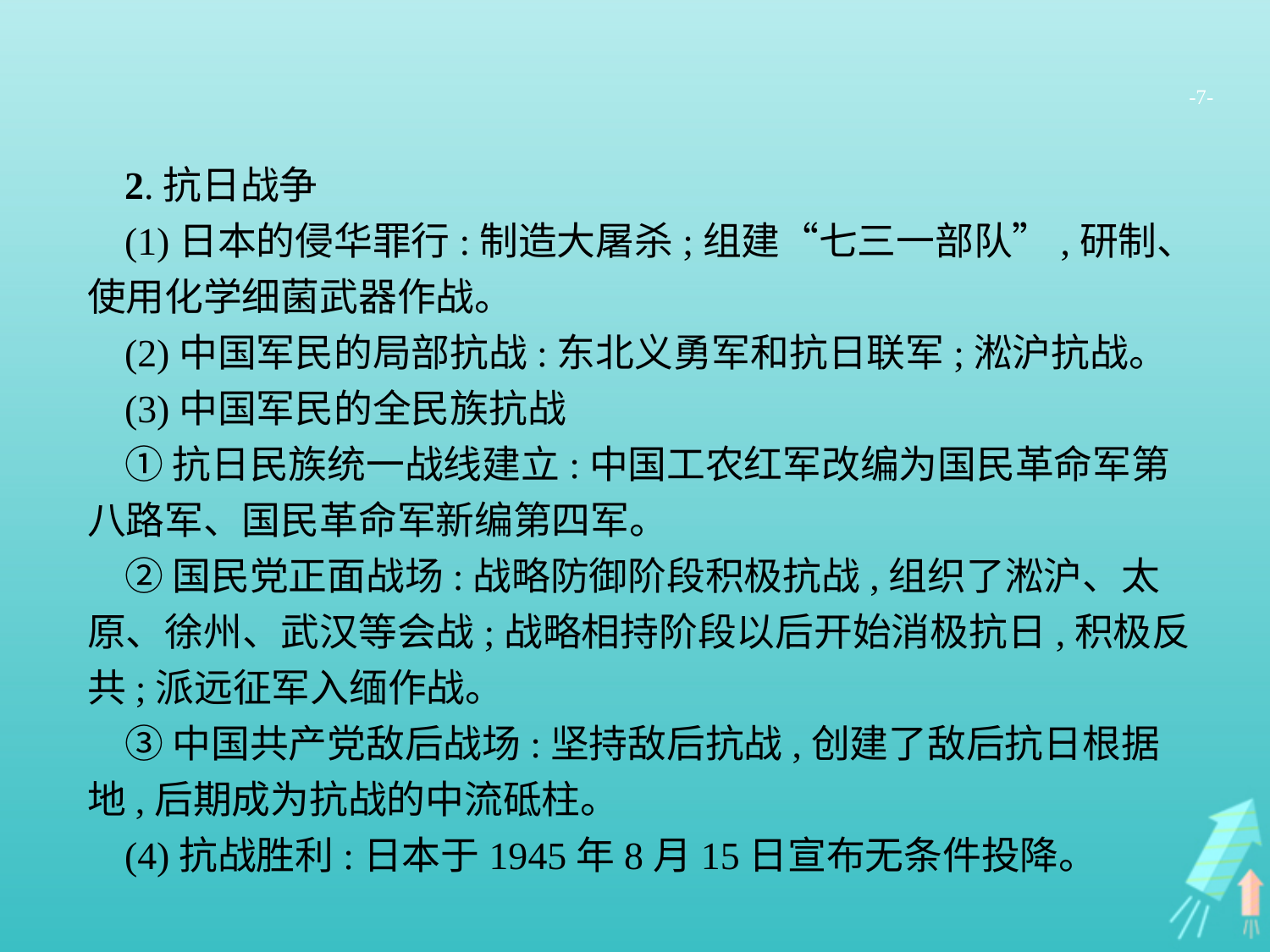

-7-
2.抗日战争
(1)日本的侵华罪行:制造大屠杀;组建“七三一部队”,研制、使用化学细菌武器作战。
(2)中国军民的局部抗战:东北义勇军和抗日联军;淞沪抗战。
(3)中国军民的全民族抗战
①抗日民族统一战线建立:中国工农红军改编为国民革命军第八路军、国民革命军新编第四军。
②国民党正面战场:战略防御阶段积极抗战,组织了淞沪、太原、徐州、武汉等会战;战略相持阶段以后开始消极抗日,积极反共;派远征军入缅作战。
③中国共产党敌后战场:坚持敌后抗战,创建了敌后抗日根据地,后期成为抗战的中流砥柱。
(4)抗战胜利:日本于1945年8月15日宣布无条件投降。